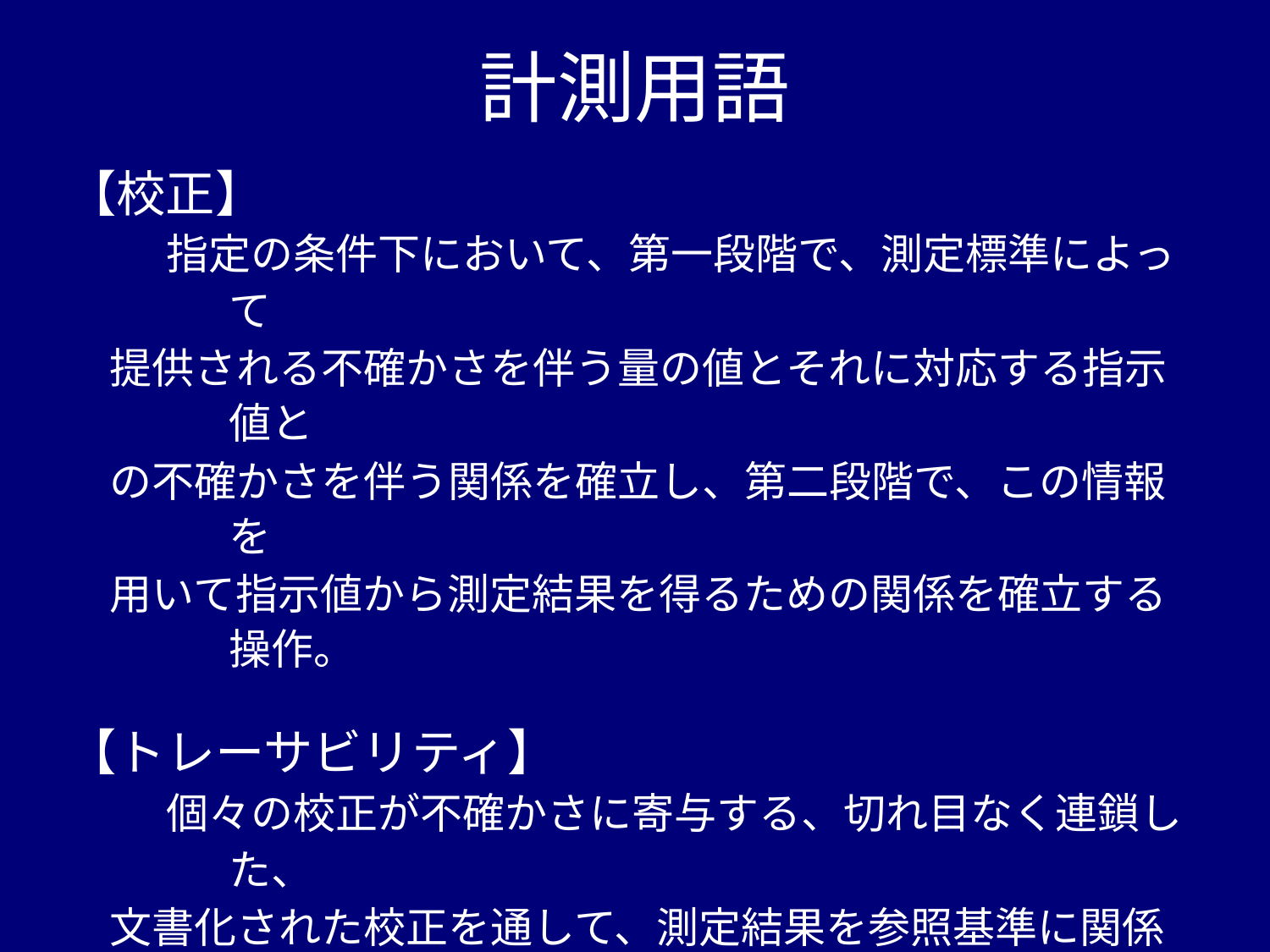

# 計測用語
【校正】
　　指定の条件下において、第一段階で、測定標準によって
　提供される不確かさを伴う量の値とそれに対応する指示値と
　の不確かさを伴う関係を確立し、第二段階で、この情報を
　用いて指示値から測定結果を得るための関係を確立する操作。

【トレーサビリティ】
　　個々の校正が不確かさに寄与する、切れ目なく連鎖した、
　文書化された校正を通して、測定結果を参照基準に関係
　付けることができる測定結果の性質。